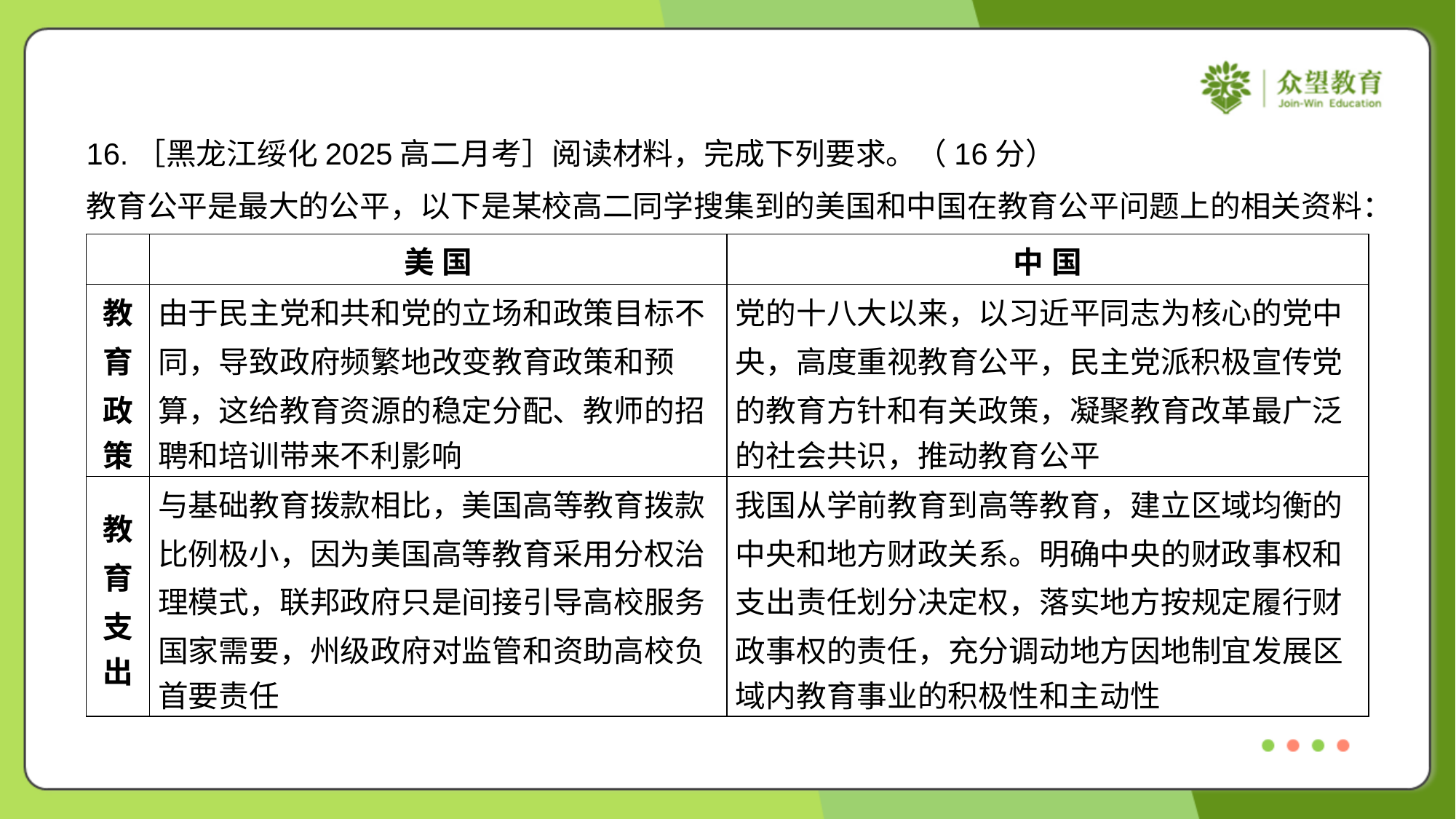

16.［黑龙江绥化2025高二月考］阅读材料，完成下列要求。（16分）
教育公平是最大的公平，以下是某校高二同学搜集到的美国和中国在教育公平问题上的相关资料：
|  | 美 国 | 中 国 |
| --- | --- | --- |
| 教 育 政 策 | 由于民主党和共和党的立场和政策目标不 同，导致政府频繁地改变教育政策和预 算，这给教育资源的稳定分配、教师的招 聘和培训带来不利影响 | 党的十八大以来，以习近平同志为核心的党中 央，高度重视教育公平，民主党派积极宣传党 的教育方针和有关政策，凝聚教育改革最广泛 的社会共识，推动教育公平 |
| 教 育 支 出 | 与基础教育拨款相比，美国高等教育拨款 比例极小，因为美国高等教育采用分权治 理模式，联邦政府只是间接引导高校服务 国家需要，州级政府对监管和资助高校负 首要责任 | 我国从学前教育到高等教育，建立区域均衡的 中央和地方财政关系。明确中央的财政事权和 支出责任划分决定权，落实地方按规定履行财 政事权的责任，充分调动地方因地制宜发展区 域内教育事业的积极性和主动性 |